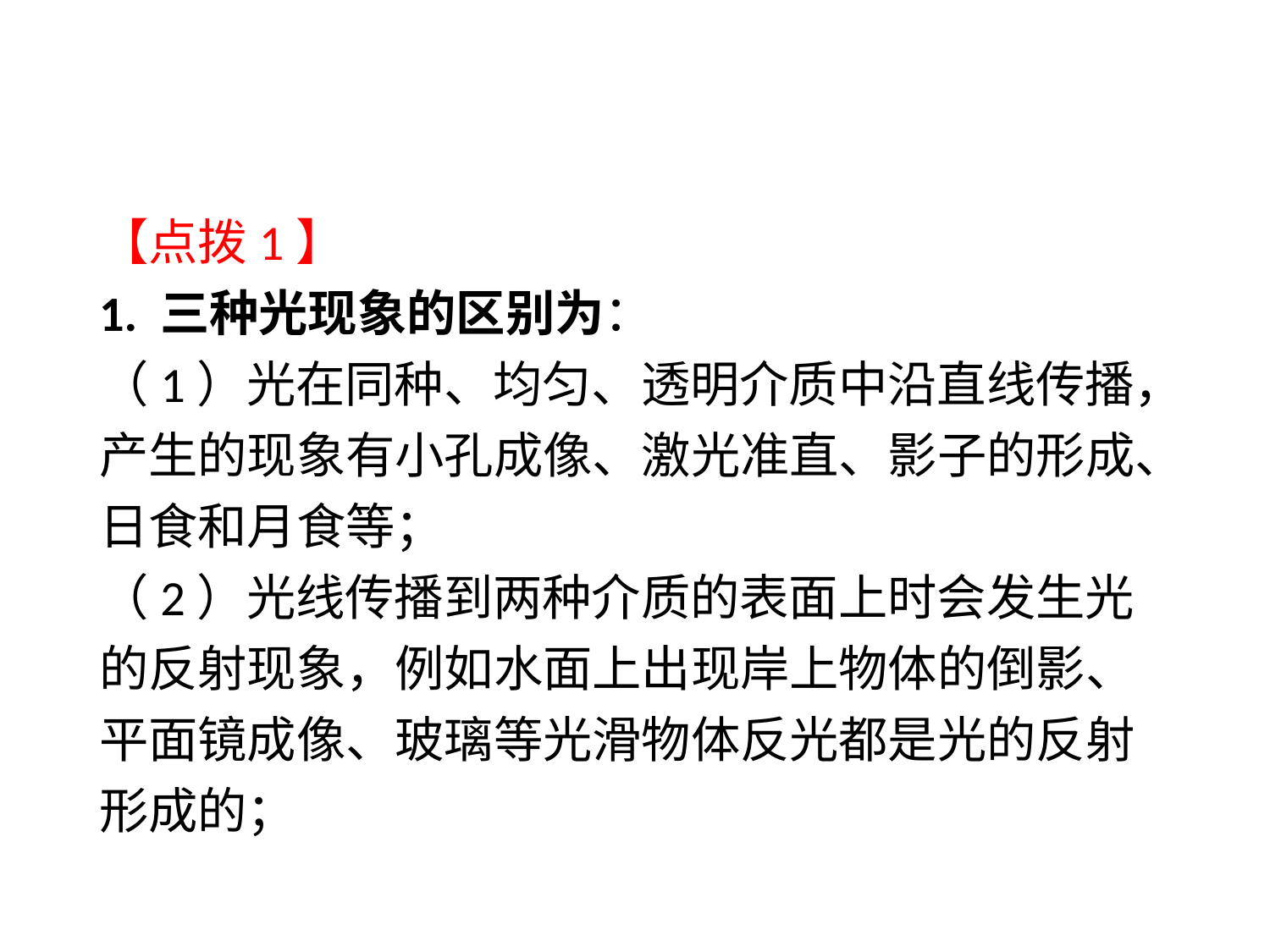

【点拨1】
1. 三种光现象的区别为：
（1）光在同种、均匀、透明介质中沿直线传播，产生的现象有小孔成像、激光准直、影子的形成、日食和月食等；
（2）光线传播到两种介质的表面上时会发生光的反射现象，例如水面上出现岸上物体的倒影、平面镜成像、玻璃等光滑物体反光都是光的反射形成的；